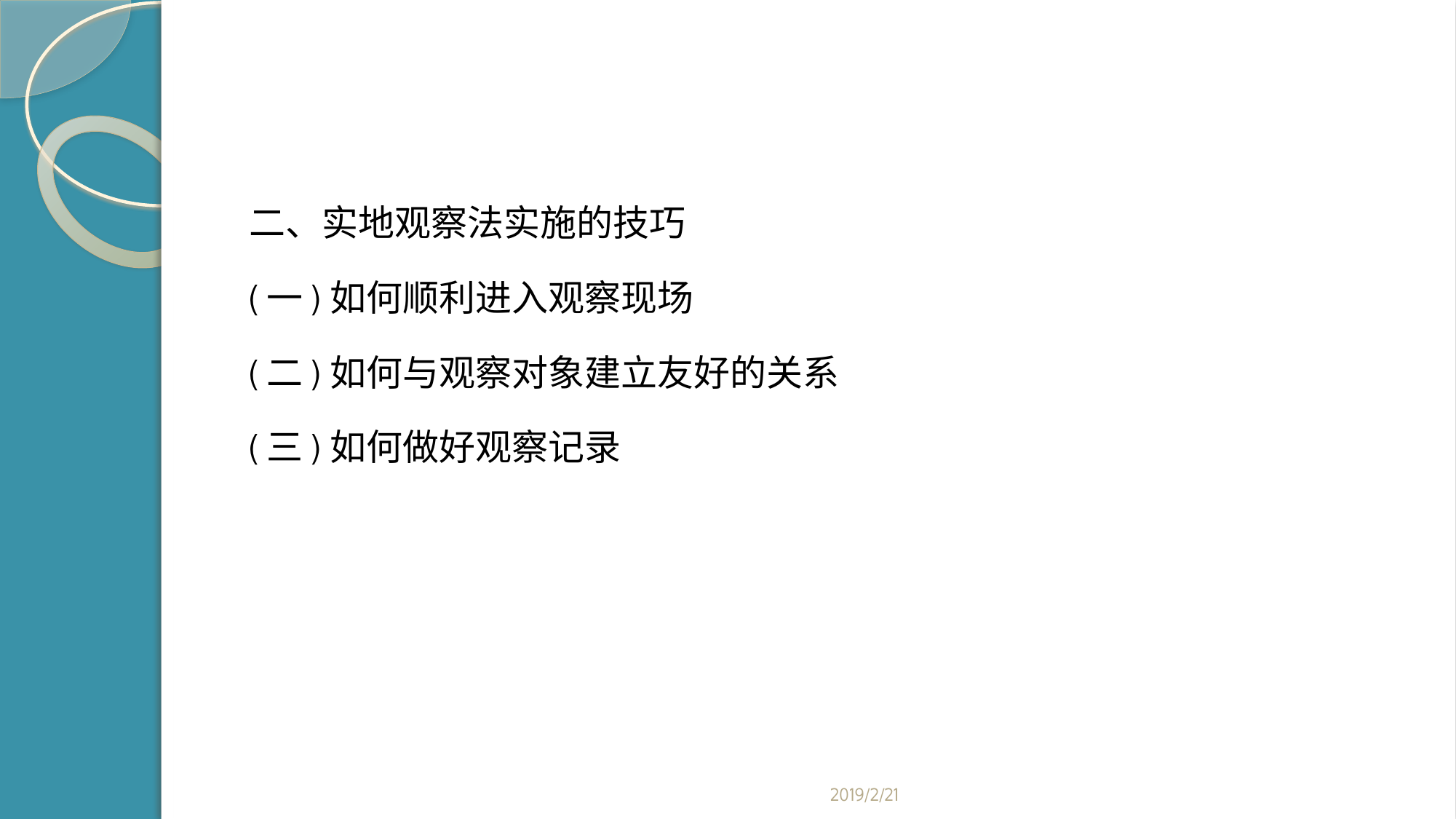

#
二、实地观察法实施的技巧
(一)如何顺利进入观察现场
(二)如何与观察对象建立友好的关系
(三)如何做好观察记录

2019/2/21